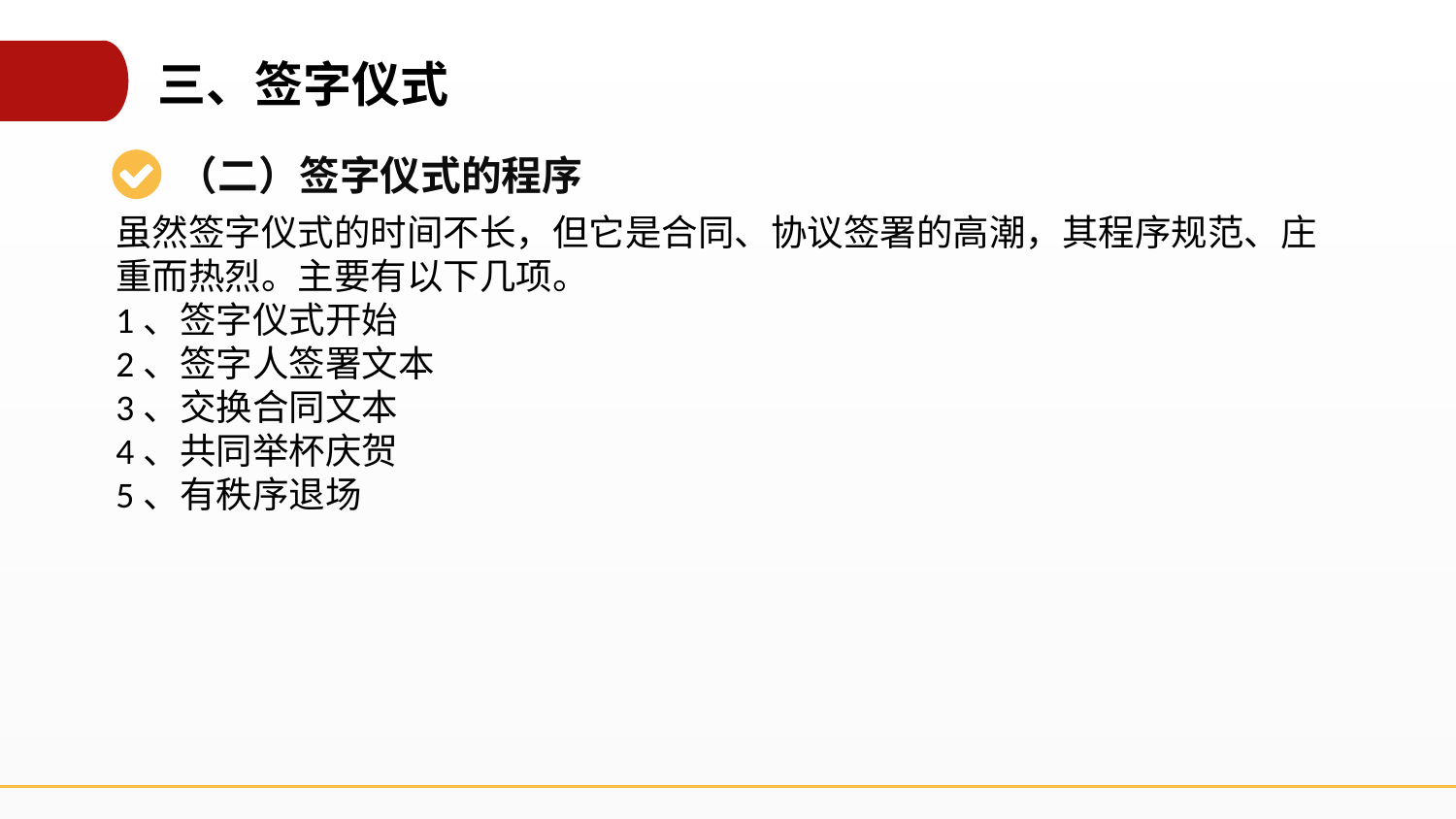

三、签字仪式

（二）签字仪式的程序
虽然签字仪式的时间不长，但它是合同、协议签署的高潮，其程序规范、庄重而热烈。主要有以下几项。
1、签字仪式开始
2、签字人签署文本
3、交换合同文本
4、共同举杯庆贺
5、有秩序退场